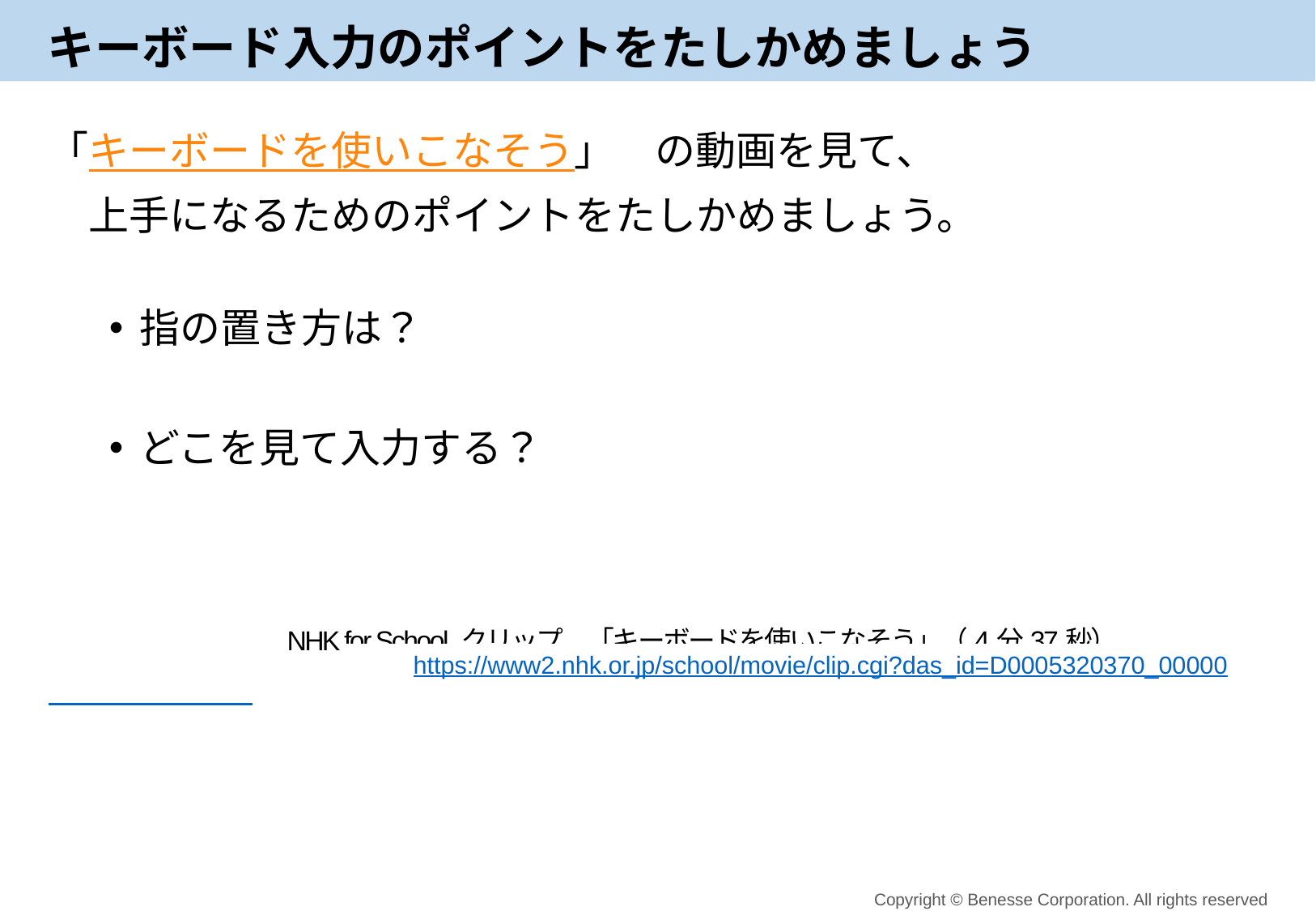

# キーボード入力のポイントをたしかめましょう
「キーボードを使いこなそう」　の動画を見て、
　上手になるためのポイントをたしかめましょう。

指の置き方は？

どこを見て入力する？

                                          NHK for School クリップ　「キーボードを使いこなそう」（4分37秒）

https://www2.nhk.or.jp/school/movie/clip.cgi?das_id=D0005320370_00000